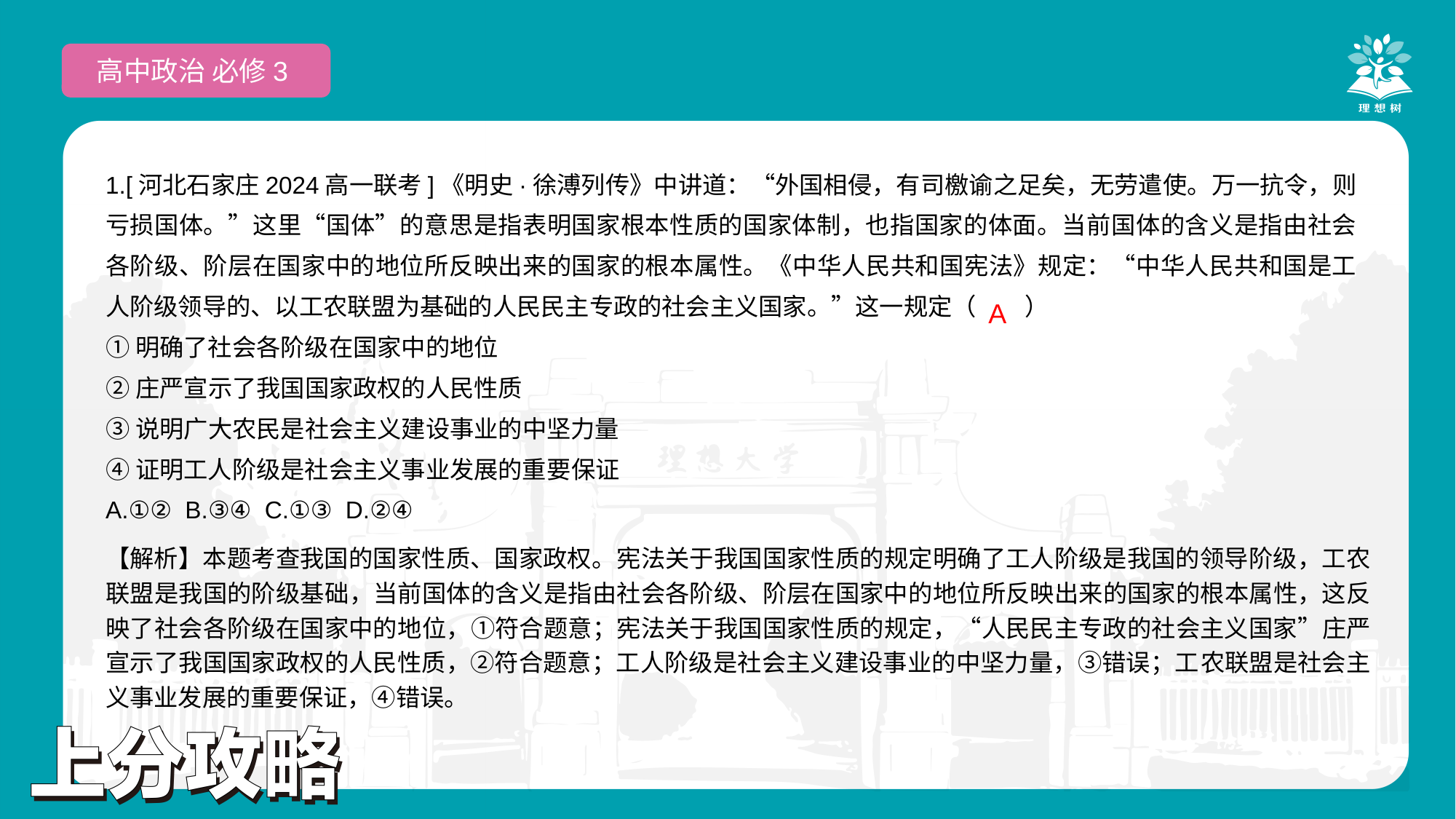

高中政治 必修3
1.[河北石家庄2024高一联考]《明史·徐溥列传》中讲道：“外国相侵，有司檄谕之足矣，无劳遣使。万一抗令，则亏损国体。”这里“国体”的意思是指表明国家根本性质的国家体制，也指国家的体面。当前国体的含义是指由社会各阶级、阶层在国家中的地位所反映出来的国家的根本属性。《中华人民共和国宪法》规定：“中华人民共和国是工人阶级领导的、以工农联盟为基础的人民民主专政的社会主义国家。”这一规定（　　）
①明确了社会各阶级在国家中的地位
②庄严宣示了我国国家政权的人民性质
③说明广大农民是社会主义建设事业的中坚力量
④证明工人阶级是社会主义事业发展的重要保证
A.①②  B.③④  C.①③  D.②④
 A
【解析】本题考查我国的国家性质、国家政权。宪法关于我国国家性质的规定明确了工人阶级是我国的领导阶级，工农联盟是我国的阶级基础，当前国体的含义是指由社会各阶级、阶层在国家中的地位所反映出来的国家的根本属性，这反映了社会各阶级在国家中的地位，①符合题意；宪法关于我国国家性质的规定，“人民民主专政的社会主义国家”庄严宣示了我国国家政权的人民性质，②符合题意；工人阶级是社会主义建设事业的中坚力量，③错误；工农联盟是社会主义事业发展的重要保证，④错误。